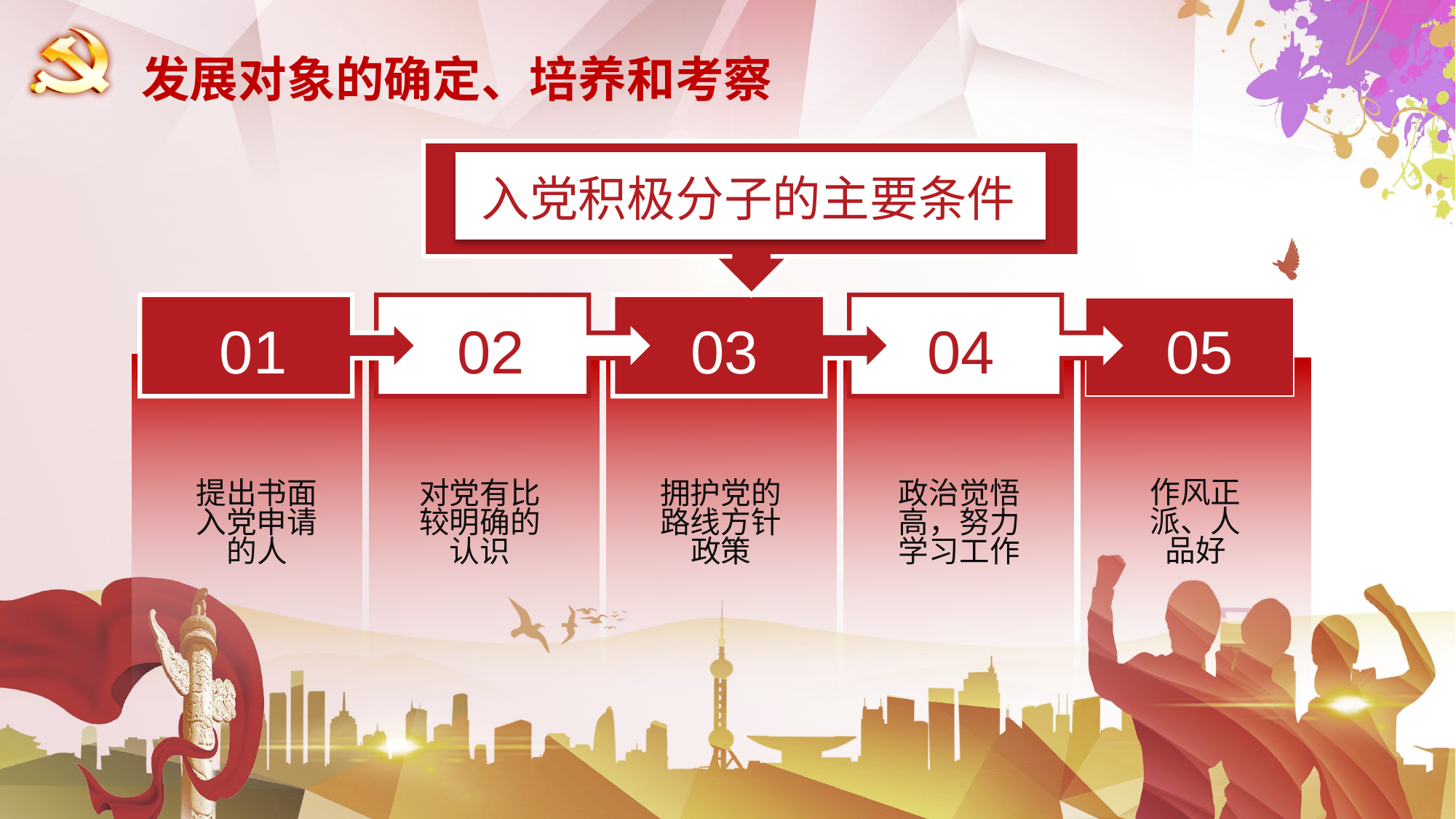

发展对象的确定、培养和考察

入党积极分子的主要条件

01
02
03
04
05

作风正派、人品好
拥护党的路线方针政策
政治觉悟高，努力学习工作
对党有比较明确的认识
提出书面入党申请的人